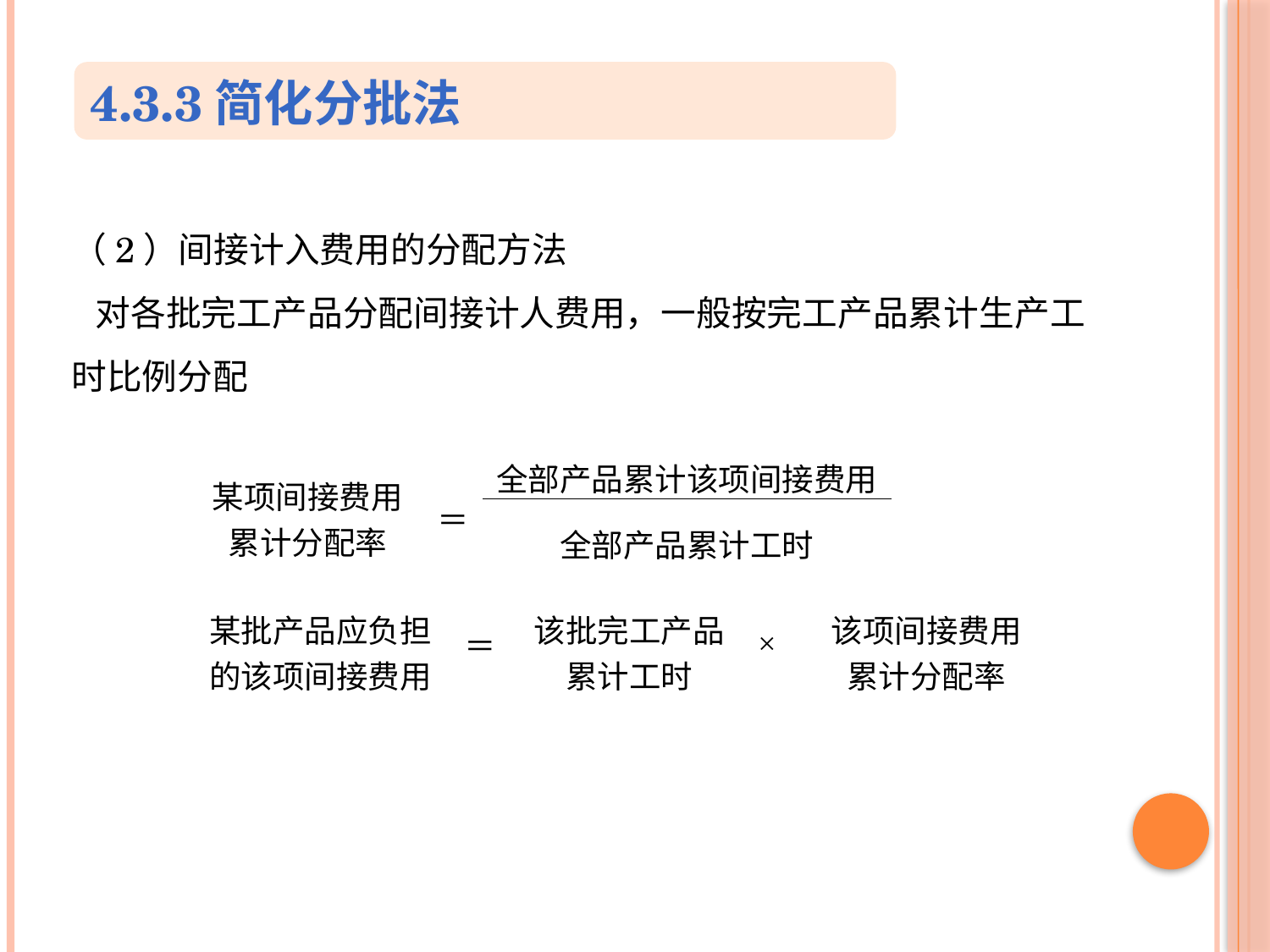

4.3.3简化分批法
（2）间接计入费用的分配方法
  对各批完工产品分配间接计人费用，一般按完工产品累计生产工时比例分配
| 某项间接费用累计分配率 | ＝ | 全部产品累计该项间接费用 |
| --- | --- | --- |
|  |  | 全部产品累计工时 |
| 某批产品应负担的该项间接费用 | ＝ | 该批完工产品 　累计工时 | × | 该项间接费用 累计分配率 |
| --- | --- | --- | --- | --- |